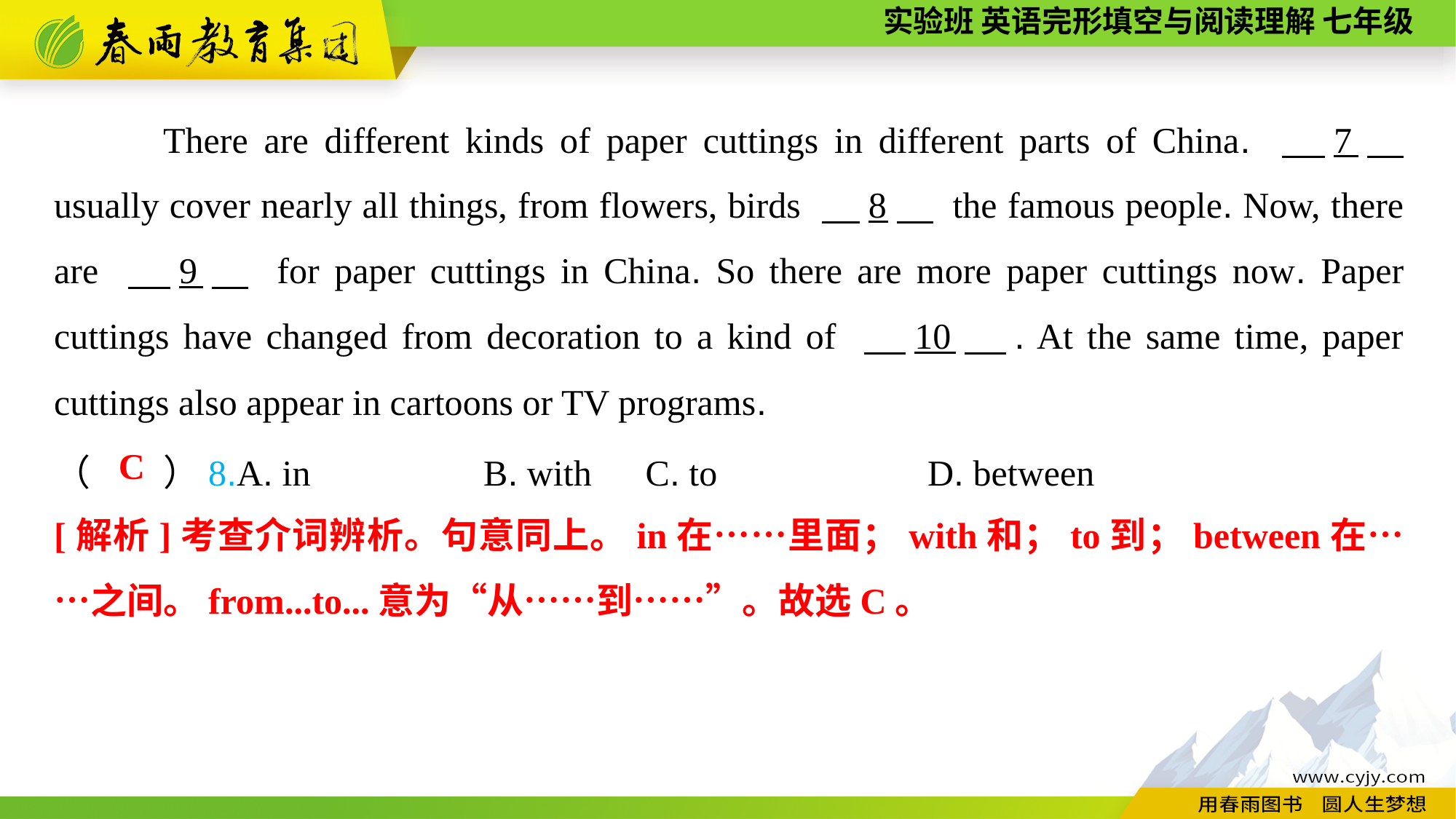

There are different kinds of paper cuttings in different parts of China. 　7　 usually cover nearly all things, from flowers, birds 　8　 the famous people. Now, there are 　9　 for paper cuttings in China. So there are more paper cuttings now. Paper cuttings have changed from decoration to a kind of 　10　. At the same time, paper cuttings also appear in cartoons or TV programs.
（　　）8.A. in                   B. with	     C. to	            D. between
C
[解析]考查介词辨析。句意同上。in在……里面；with和；to到；between在……之间。from...to...意为“从……到……”。故选C。